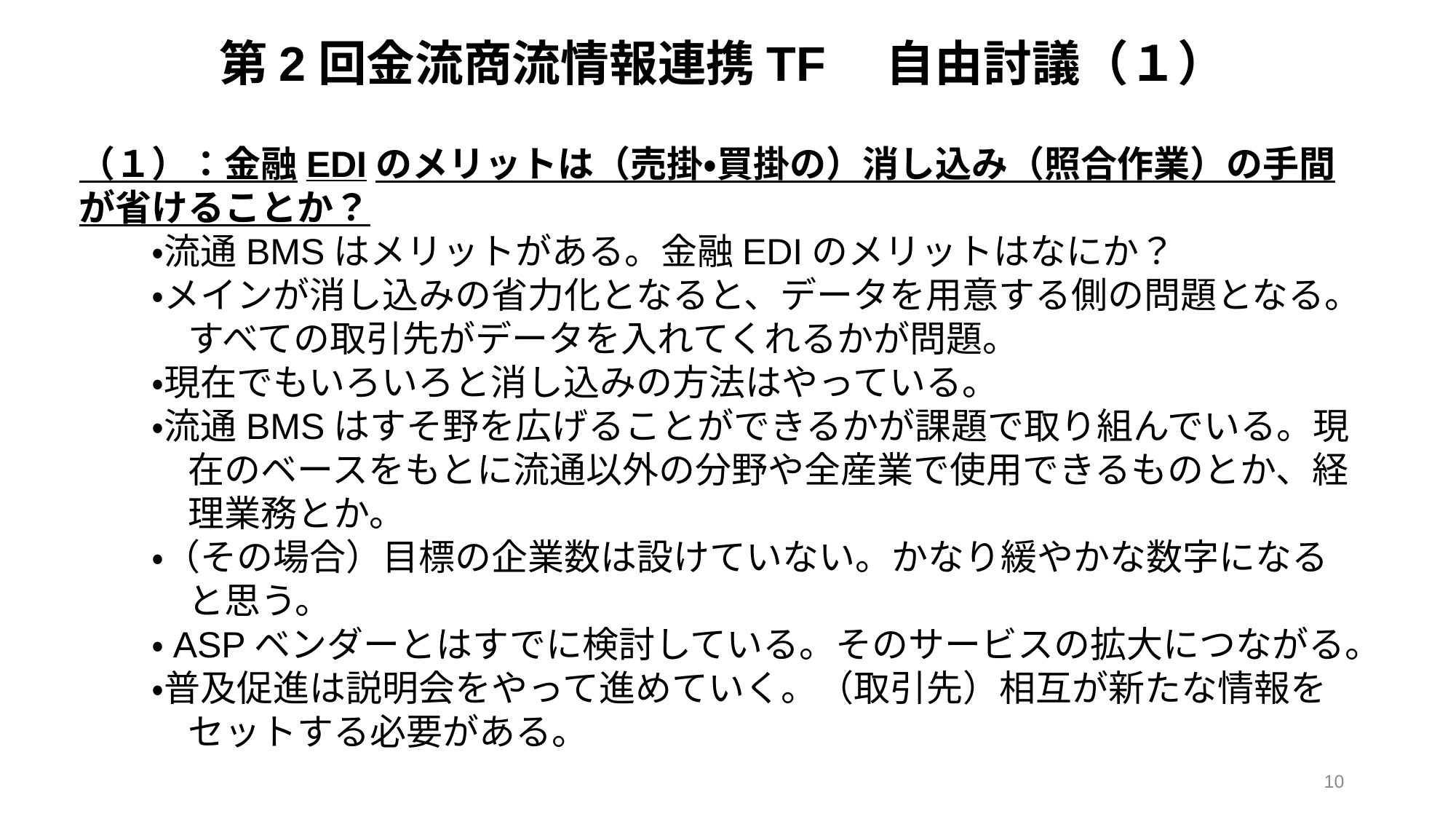

第2回金流商流情報連携TF　自由討議（１）
（１）：金融EDIのメリットは（売掛・買掛の）消し込み（照合作業）の手間が省けることか？
　　・流通BMSはメリットがある。金融EDIのメリットはなにか？
　　・メインが消し込みの省力化となると、データを用意する側の問題となる。	すべての取引先がデータを入れてくれるかが問題。
　　・現在でもいろいろと消し込みの方法はやっている。
　　・流通BMSはすそ野を広げることができるかが課題で取り組んでいる。現	在のベースをもとに流通以外の分野や全産業で使用できるものとか、経	理業務とか。
　　・（その場合）目標の企業数は設けていない。かなり緩やかな数字になる	と思う。
　　・ASPベンダーとはすでに検討している。そのサービスの拡大につながる。
　　・普及促進は説明会をやって進めていく。（取引先）相互が新たな情報を	セットする必要がある。
10